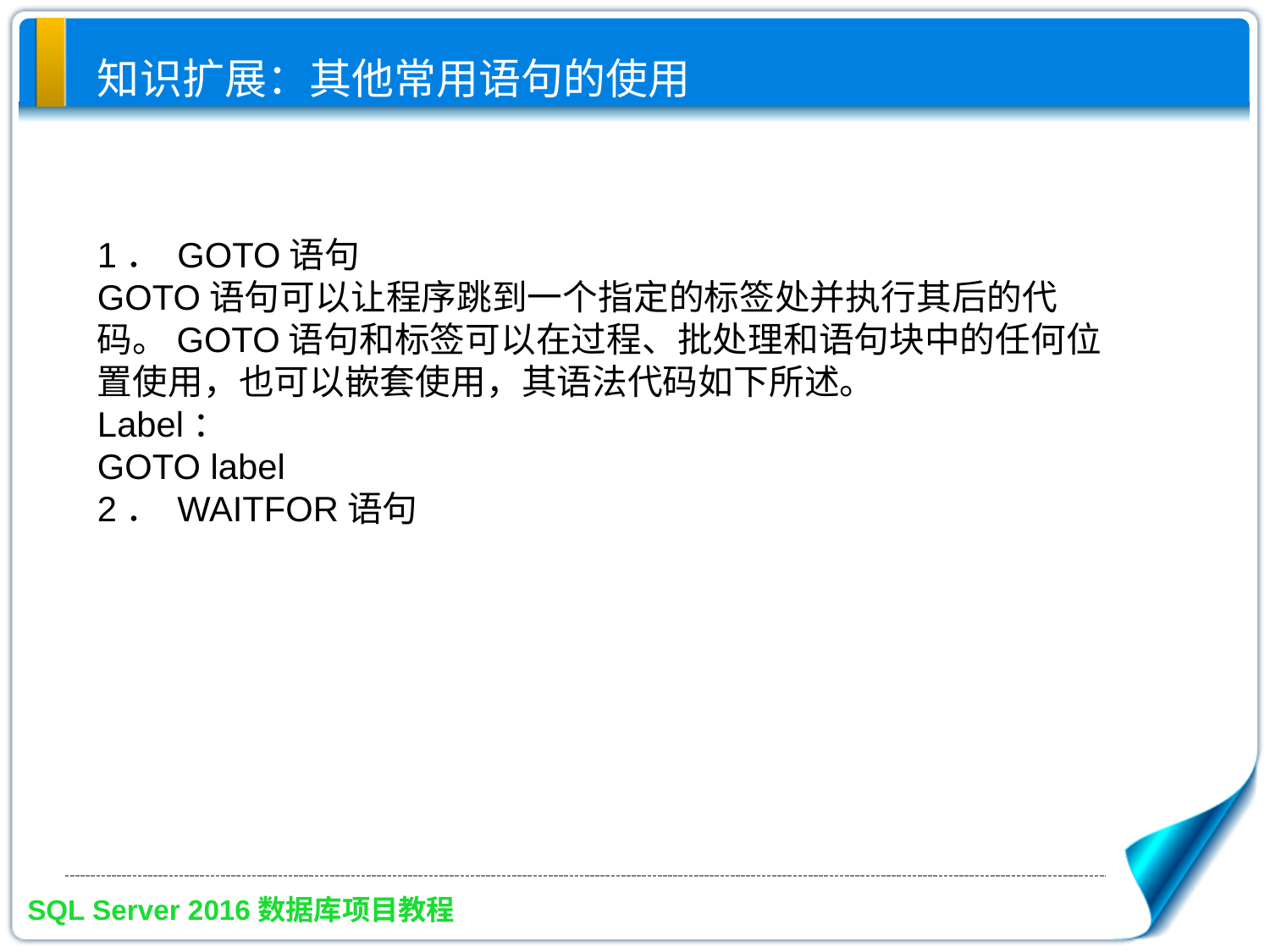

# 知识扩展：其他常用语句的使用
1． GOTO语句
GOTO语句可以让程序跳到一个指定的标签处并执行其后的代码。GOTO语句和标签可以在过程、批处理和语句块中的任何位置使用，也可以嵌套使用，其语法代码如下所述。
Label：
GOTO label
2． WAITFOR语句